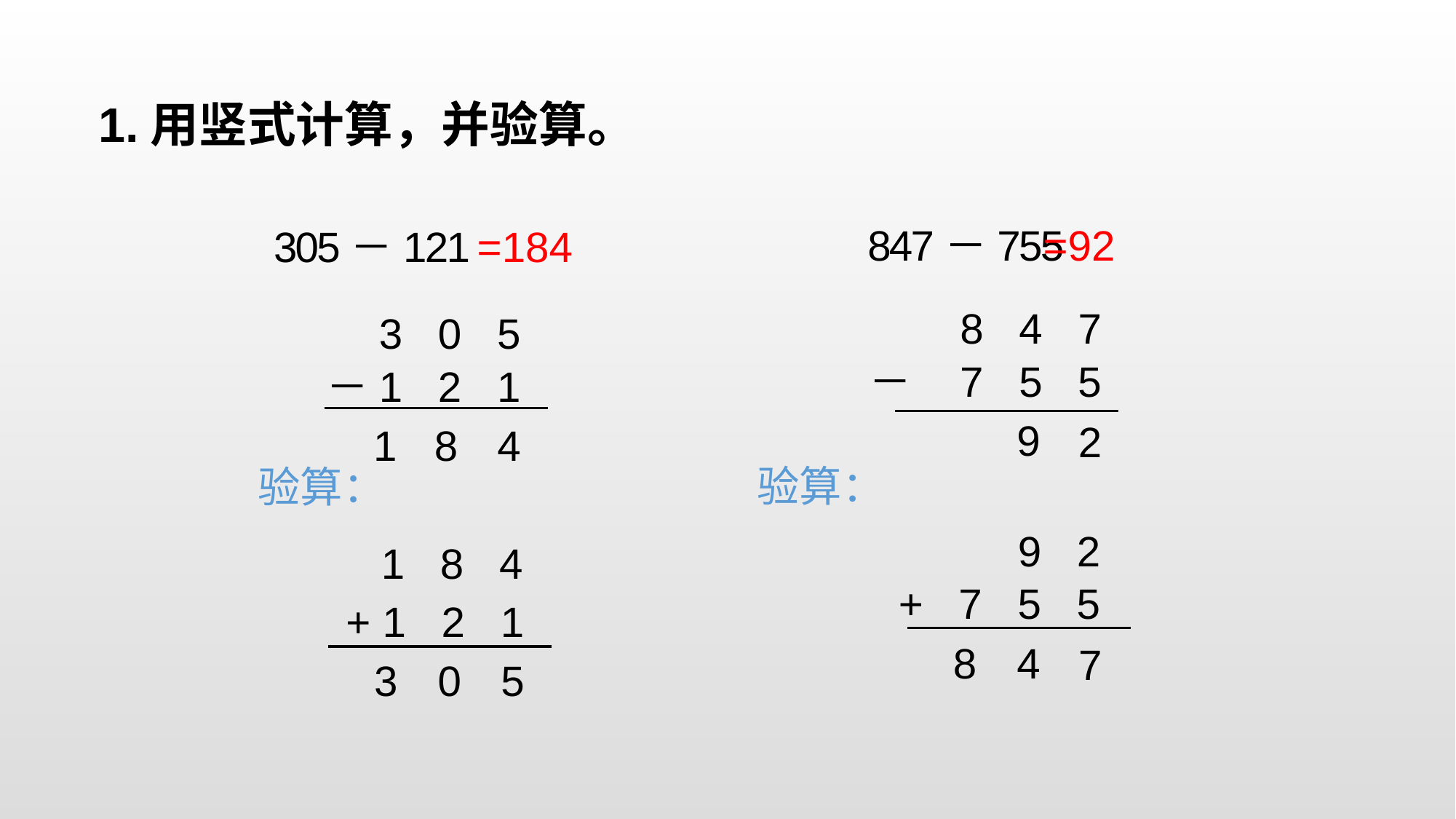

1.用竖式计算，并验算。
847－755
=92
305－121
=184
8   4   7
3   0   5
－    7   5   5
－1   2   1
9
2
1
8
4
验算：
验算：
   9   2
1   8   4
+   7   5   5
+ 1   2   1
8
4
7
3
0
5